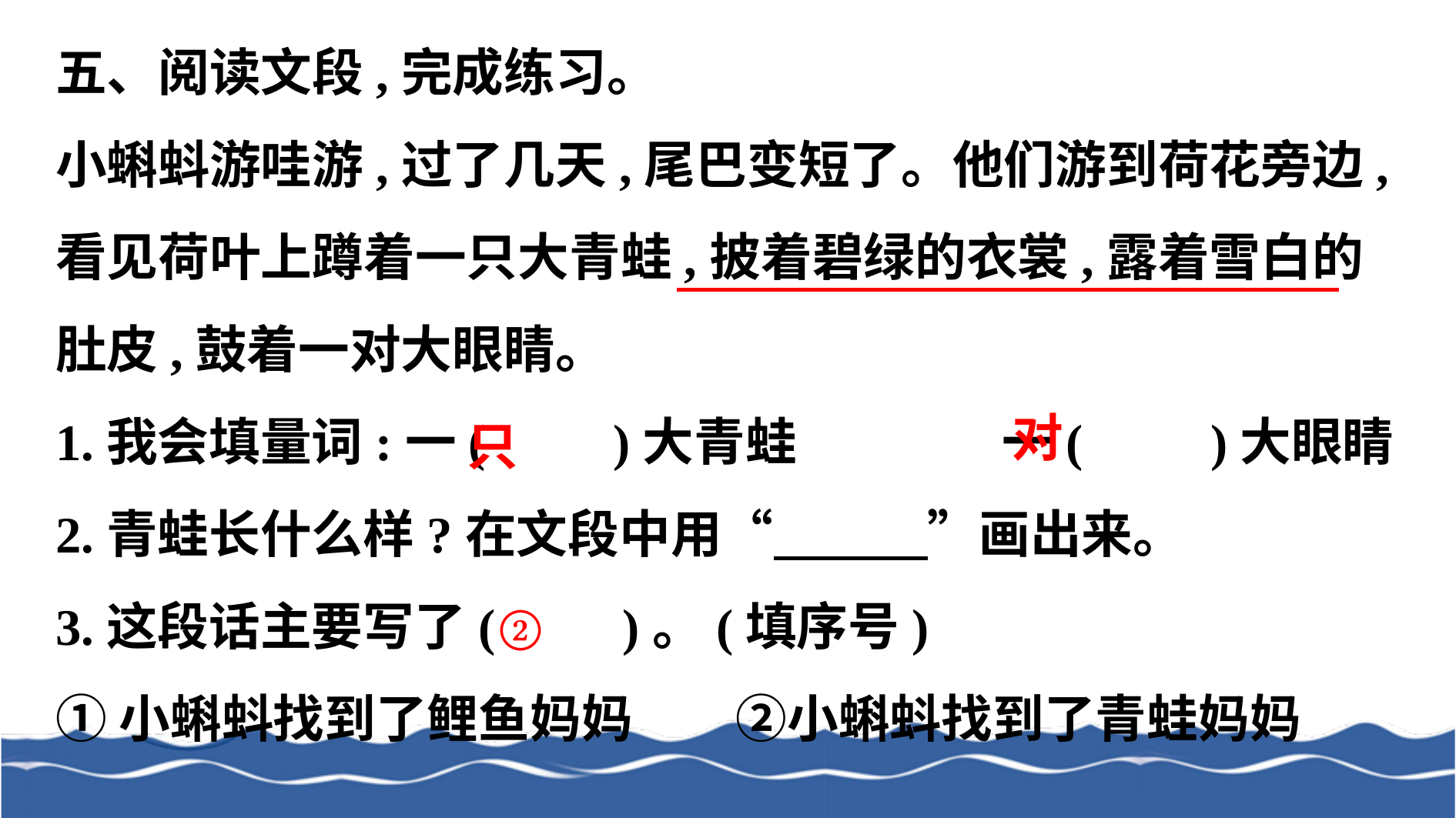

五、阅读文段,完成练习。
小蝌蚪游哇游,过了几天,尾巴变短了。他们游到荷花旁边,看见荷叶上蹲着一只大青蛙,披着碧绿的衣裳,露着雪白的肚皮,鼓着一对大眼睛。
1.我会填量词:一(　　)大青蛙　　　　一(　　)大眼睛
2.青蛙长什么样?在文段中用“　　　”画出来。
3.这段话主要写了(　　)。(填序号)
①小蝌蚪找到了鲤鱼妈妈　　②小蝌蚪找到了青蛙妈妈

对
只
②